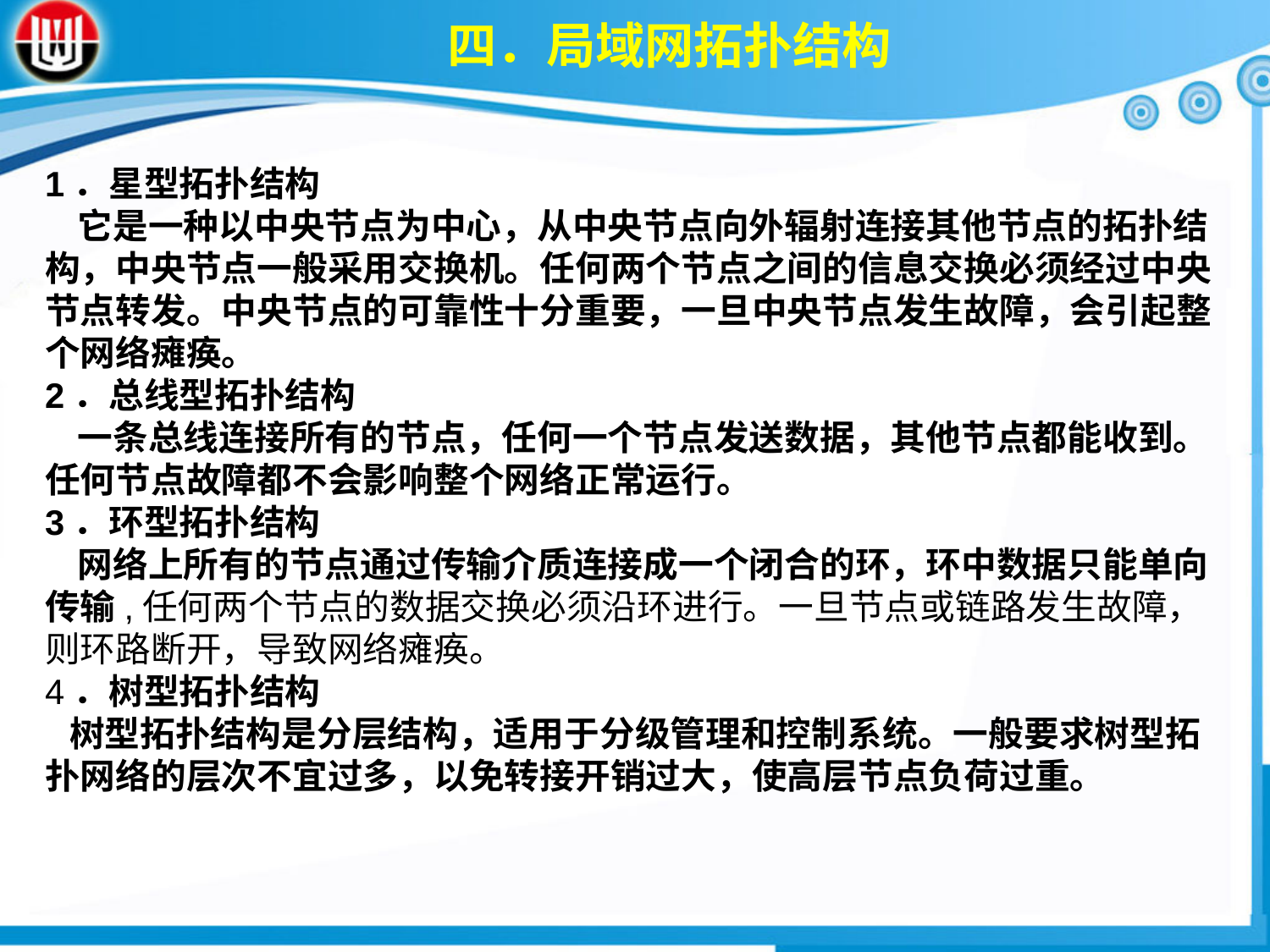

四．局域网拓扑结构
1．星型拓扑结构   它是一种以中央节点为中心，从中央节点向外辐射连接其他节点的拓扑结构，中央节点一般采用交换机。任何两个节点之间的信息交换必须经过中央节点转发。中央节点的可靠性十分重要，一旦中央节点发生故障，会引起整个网络瘫痪。2．总线型拓扑结构   一条总线连接所有的节点，任何一个节点发送数据，其他节点都能收到。任何节点故障都不会影响整个网络正常运行。3．环型拓扑结构   网络上所有的节点通过传输介质连接成一个闭合的环，环中数据只能单向传输,任何两个节点的数据交换必须沿环进行。一旦节点或链路发生故障，则环路断开，导致网络瘫痪。4．树型拓扑结构  树型拓扑结构是分层结构，适用于分级管理和控制系统。一般要求树型拓扑网络的层次不宜过多，以免转接开销过大，使高层节点负荷过重。